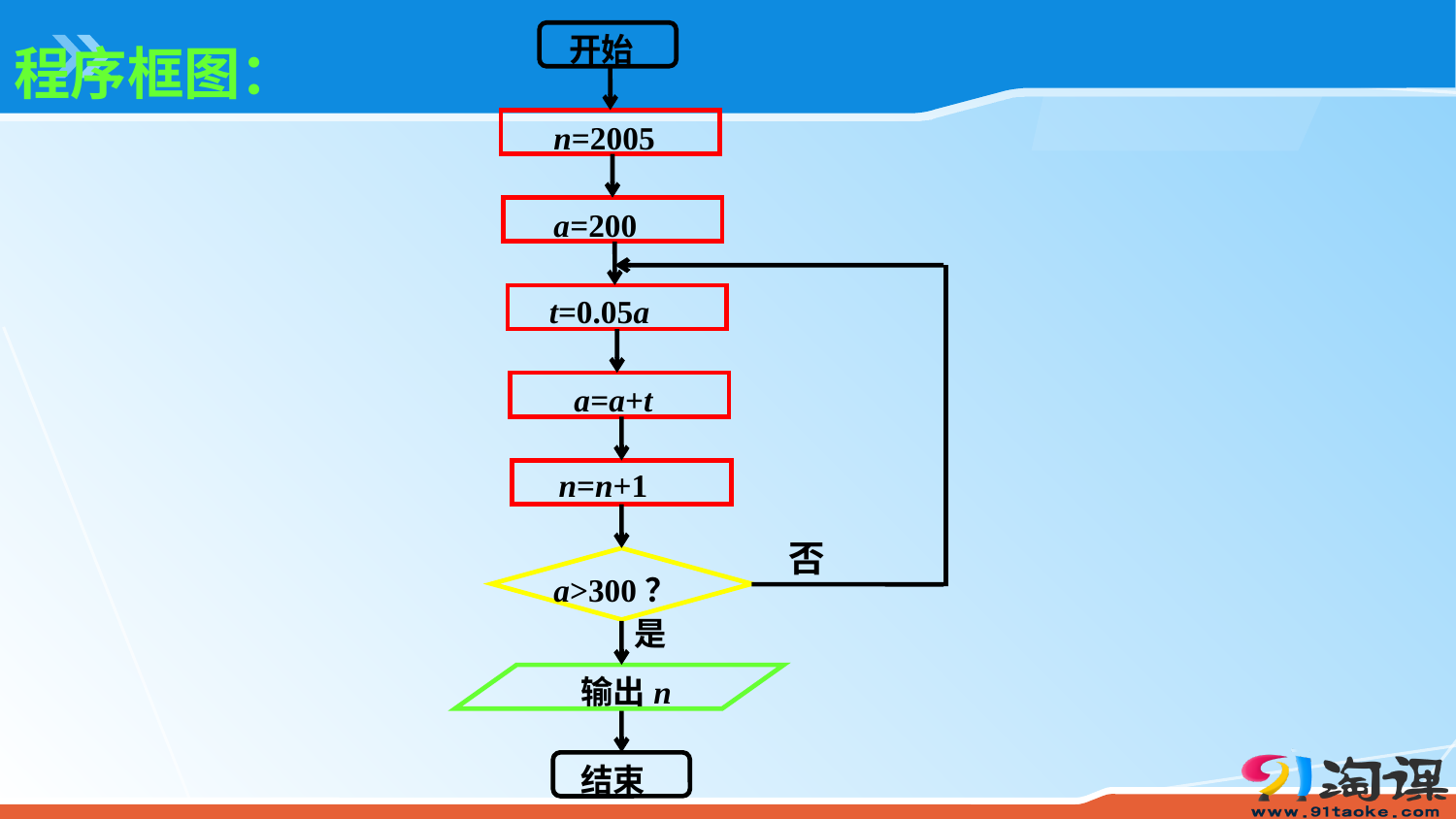

开始
程序框图：

n=2005

a=200

t=0.05a

否

a=a+t

n=n+1

a>300？
是

输出n

结束